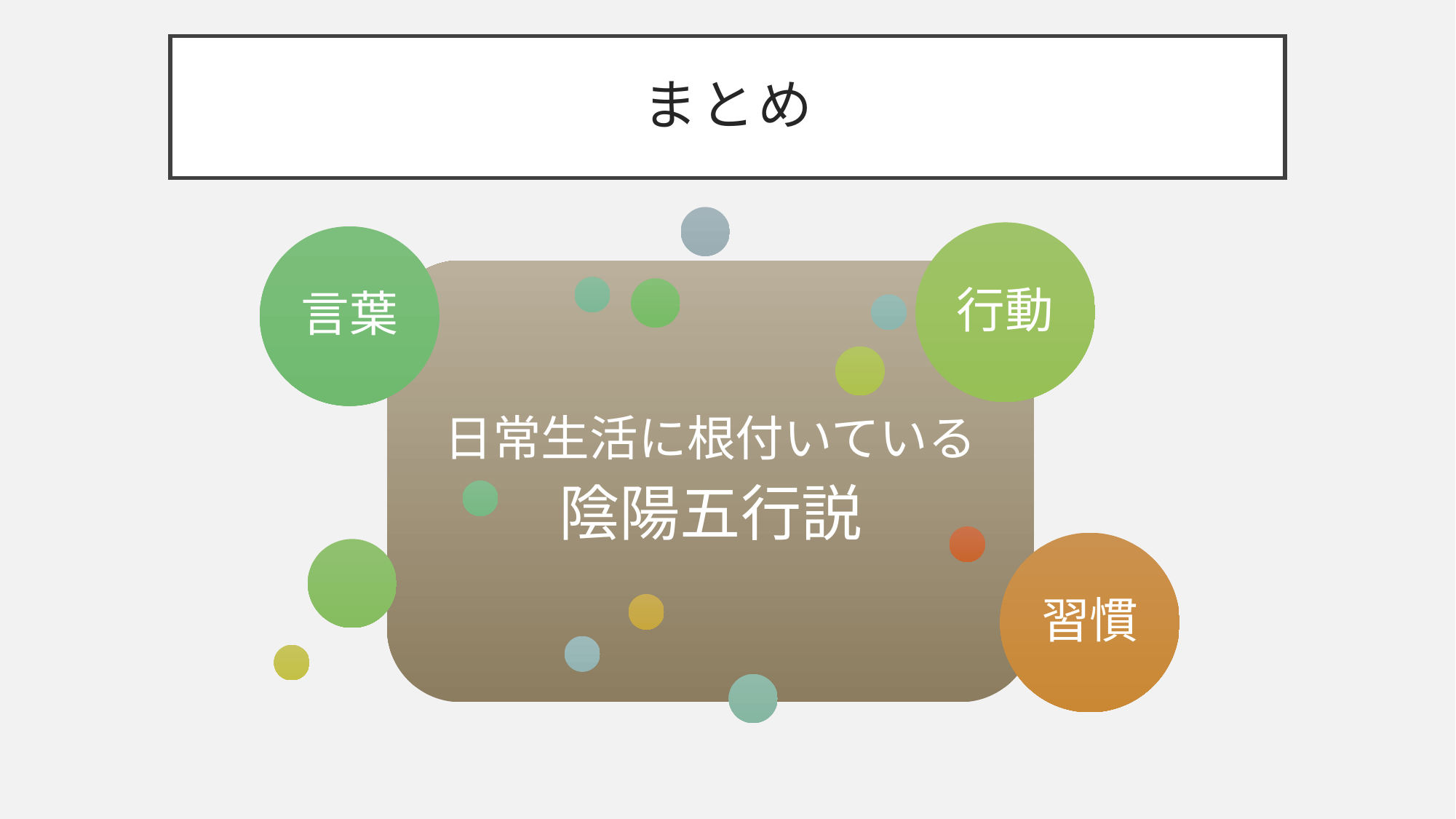

# まとめ

行動
言葉
日常生活に根付いている
陰陽五行説

習慣